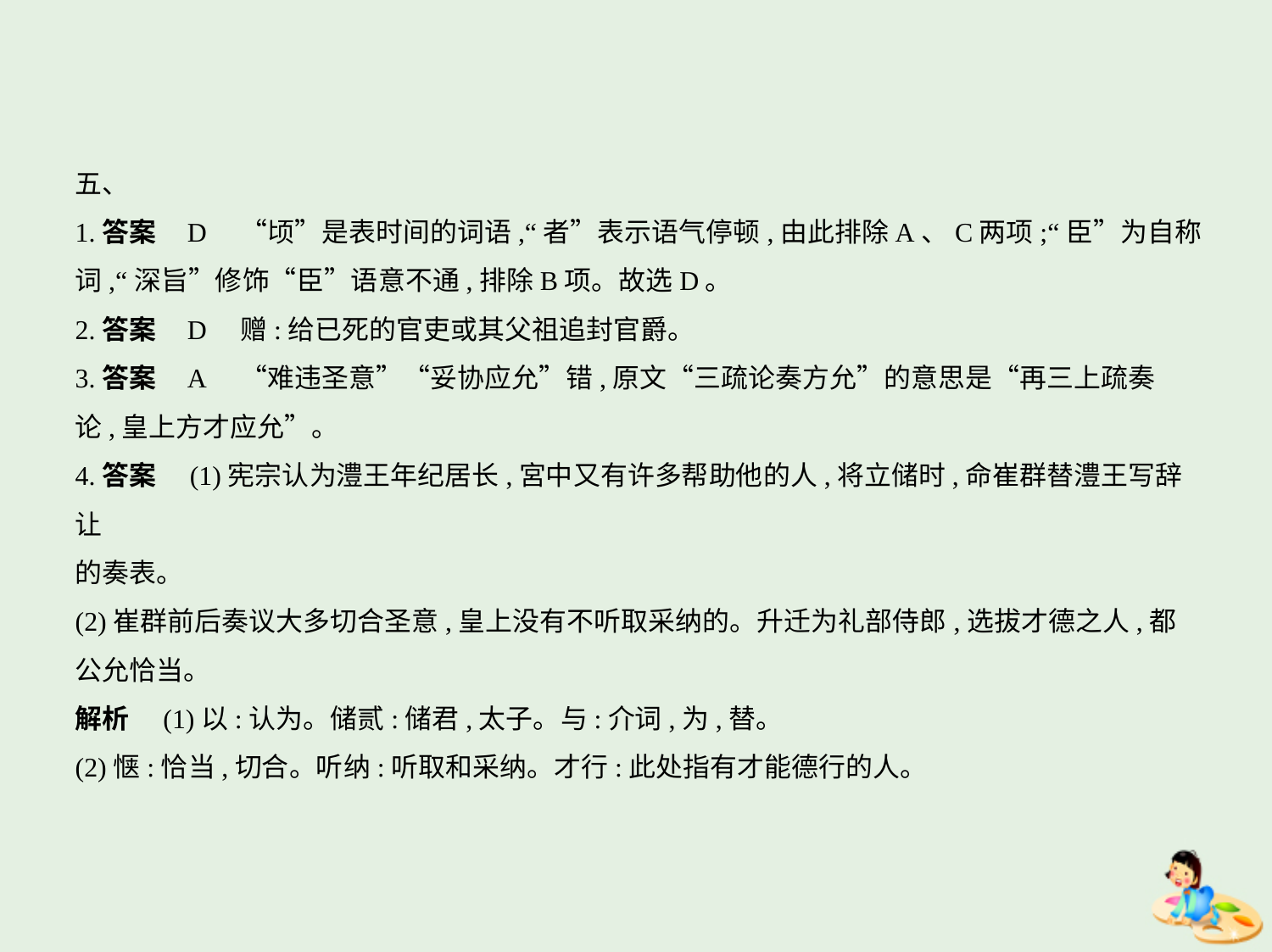

五、
1.答案    D　“顷”是表时间的词语,“者”表示语气停顿,由此排除A、C两项;“臣”为自称
词,“深旨”修饰“臣”语意不通,排除B项。故选D。
2.答案    D　赠:给已死的官吏或其父祖追封官爵。
3.答案    A　“难违圣意”“妥协应允”错,原文“三疏论奏方允”的意思是“再三上疏奏
论,皇上方才应允”。
4.答案　(1)宪宗认为澧王年纪居长,宮中又有许多帮助他的人,将立储时,命崔群替澧王写辞让
的奏表。
(2)崔群前后奏议大多切合圣意,皇上没有不听取采纳的。升迁为礼部侍郎,选拔才德之人,都
公允恰当。
解析　(1)以:认为。储贰:储君,太子。与:介词,为,替。
(2)惬:恰当,切合。听纳:听取和采纳。才行:此处指有才能德行的人。